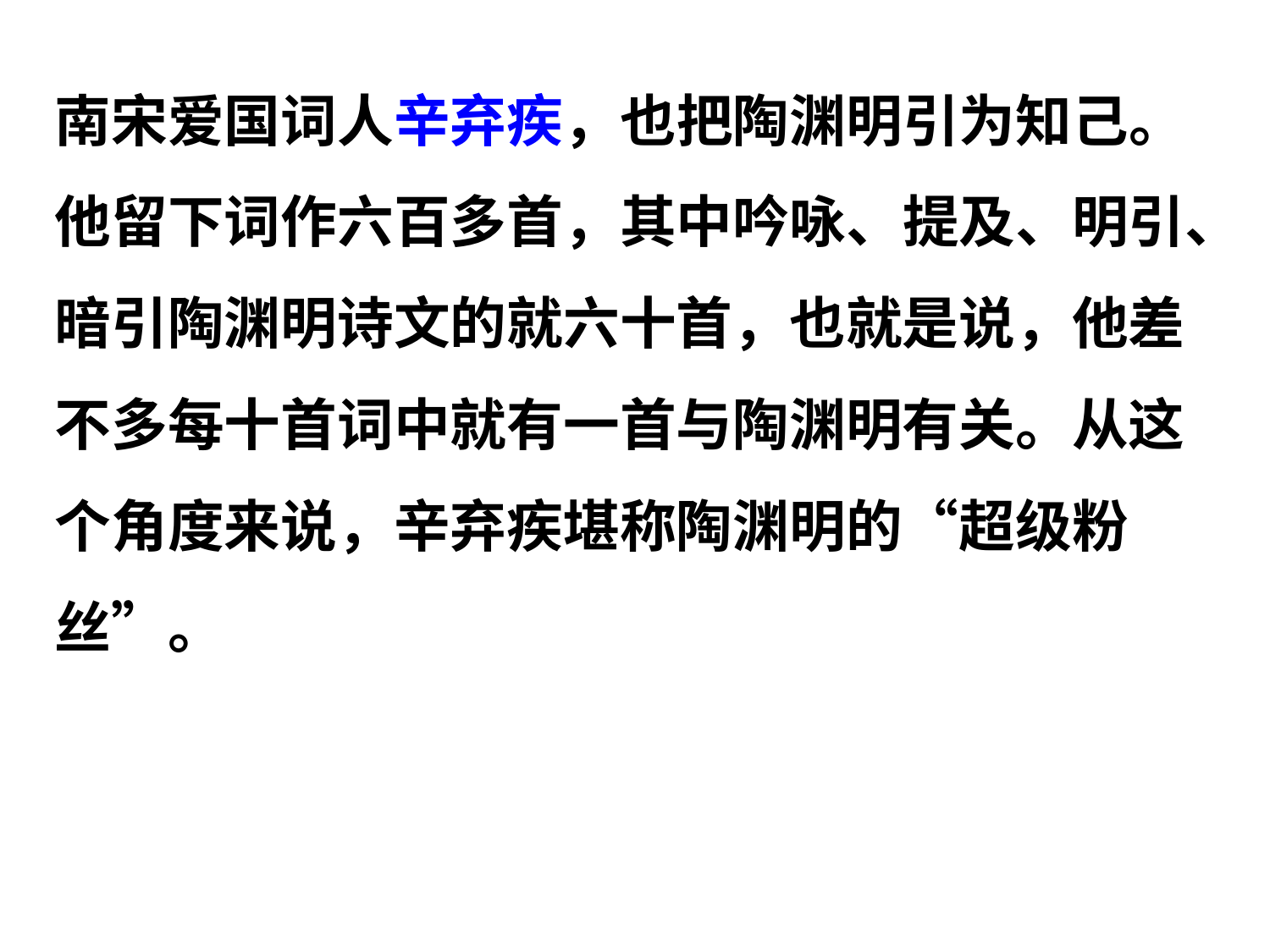

南宋爱国词人辛弃疾，也把陶渊明引为知己。他留下词作六百多首，其中吟咏、提及、明引、暗引陶渊明诗文的就六十首，也就是说，他差不多每十首词中就有一首与陶渊明有关。从这个角度来说，辛弃疾堪称陶渊明的“超级粉丝”。